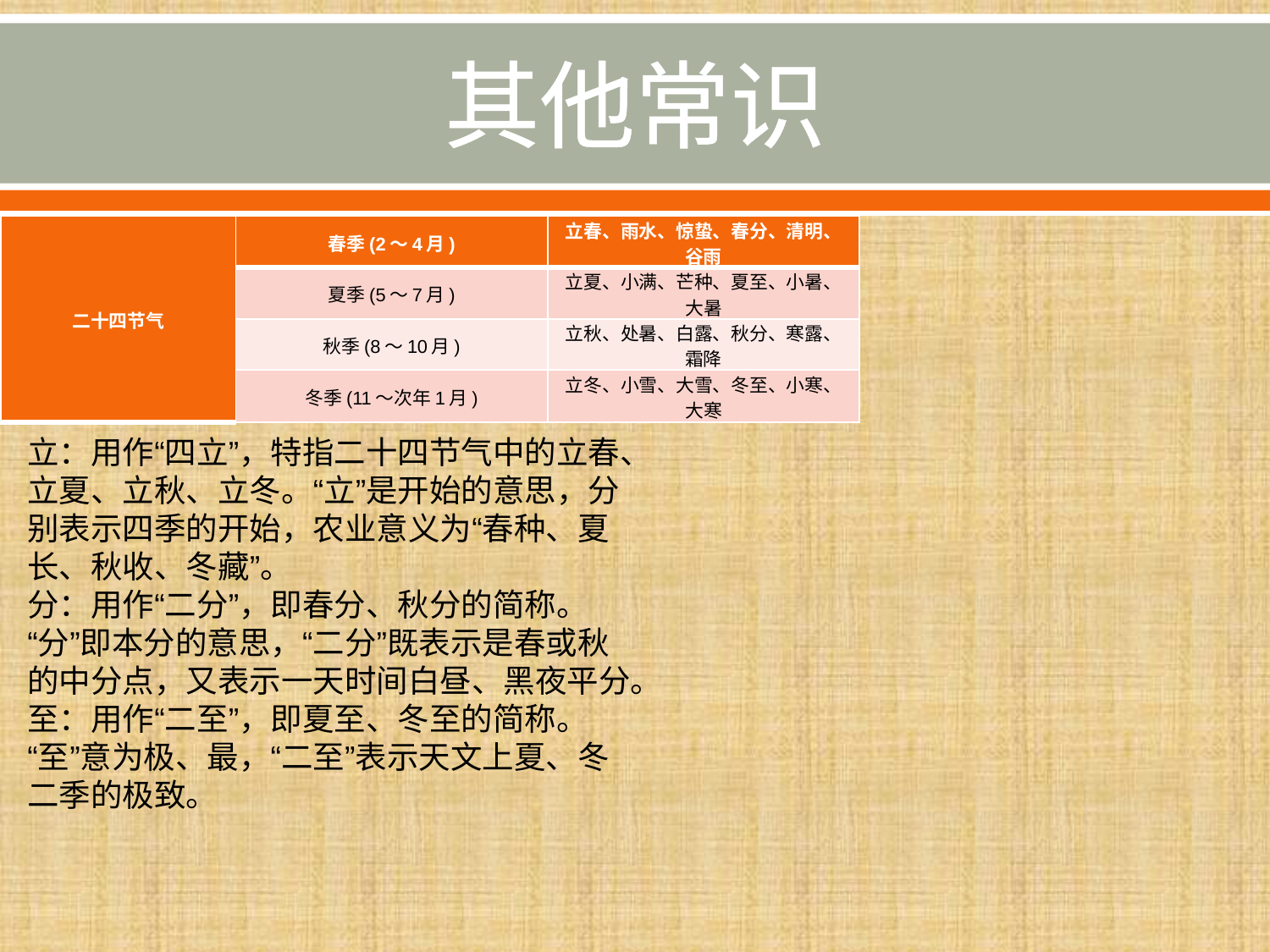

# 其他常识
| 二十四节气 | 春季(2～4月) | 立春、雨水、惊蛰、春分、清明、谷雨 |
| --- | --- | --- |
|  | 夏季(5～7月) | 立夏、小满、芒种、夏至、小暑、大暑 |
|  | 秋季(8～10月) | 立秋、处暑、白露、秋分、寒露、霜降 |
|  | 冬季(11～次年1月) | 立冬、小雪、大雪、冬至、小寒、大寒 |
立：用作“四立”，特指二十四节气中的立春、立夏、立秋、立冬。“立”是开始的意思，分别表示四季的开始，农业意义为“春种、夏长、秋收、冬藏”。
分：用作“二分”，即春分、秋分的简称。“分”即本分的意思，“二分”既表示是春或秋的中分点，又表示一天时间白昼、黑夜平分。
至：用作“二至”，即夏至、冬至的简称。“至”意为极、最，“二至”表示天文上夏、冬二季的极致。